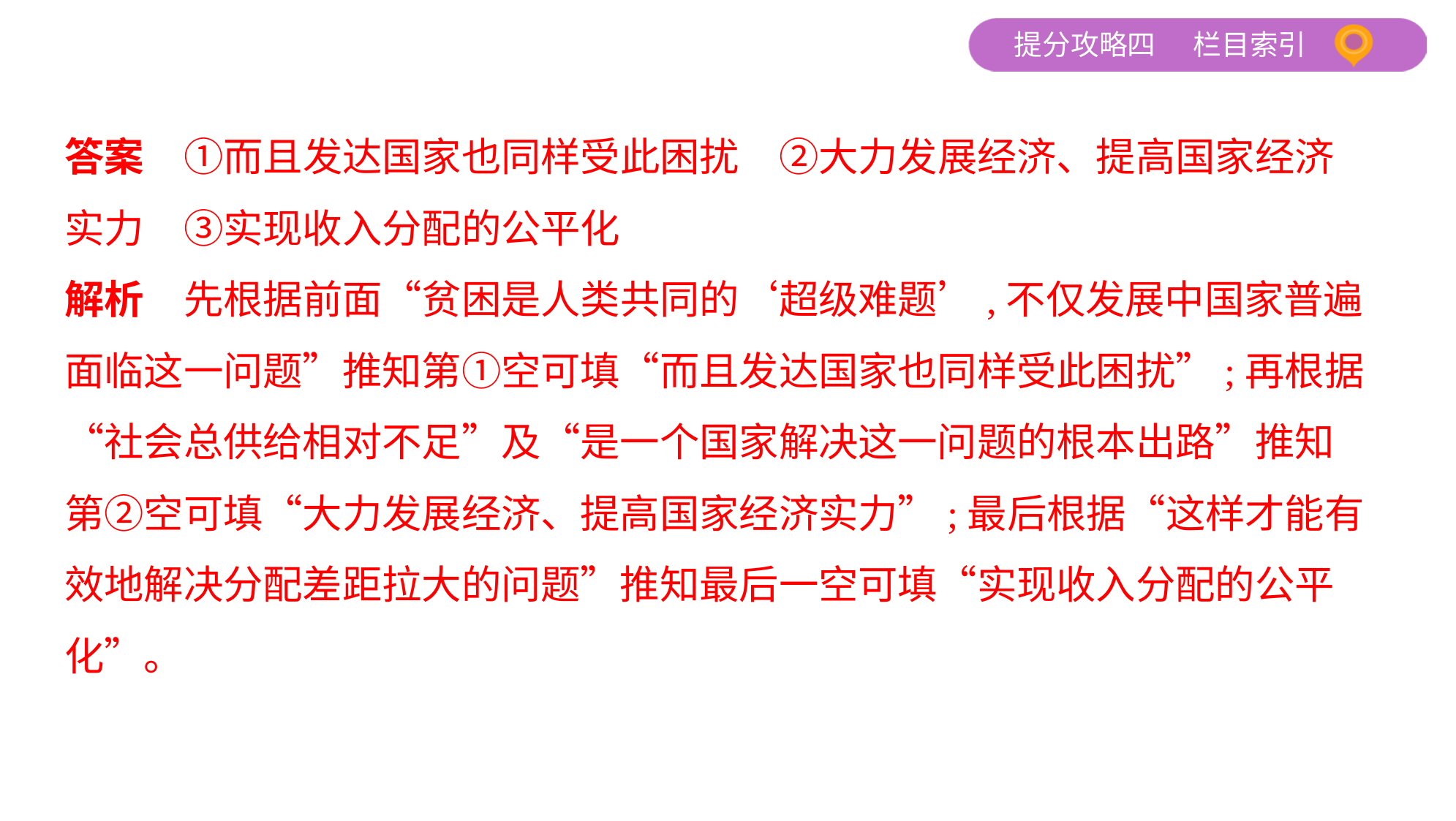

答案　①而且发达国家也同样受此困扰　②大力发展经济、提高国家经济
实力　③实现收入分配的公平化
解析　先根据前面“贫困是人类共同的‘超级难题’,不仅发展中国家普遍
面临这一问题”推知第①空可填“而且发达国家也同样受此困扰”;再根据
“社会总供给相对不足”及“是一个国家解决这一问题的根本出路”推知
第②空可填“大力发展经济、提高国家经济实力”;最后根据“这样才能有
效地解决分配差距拉大的问题”推知最后一空可填“实现收入分配的公平
化”。